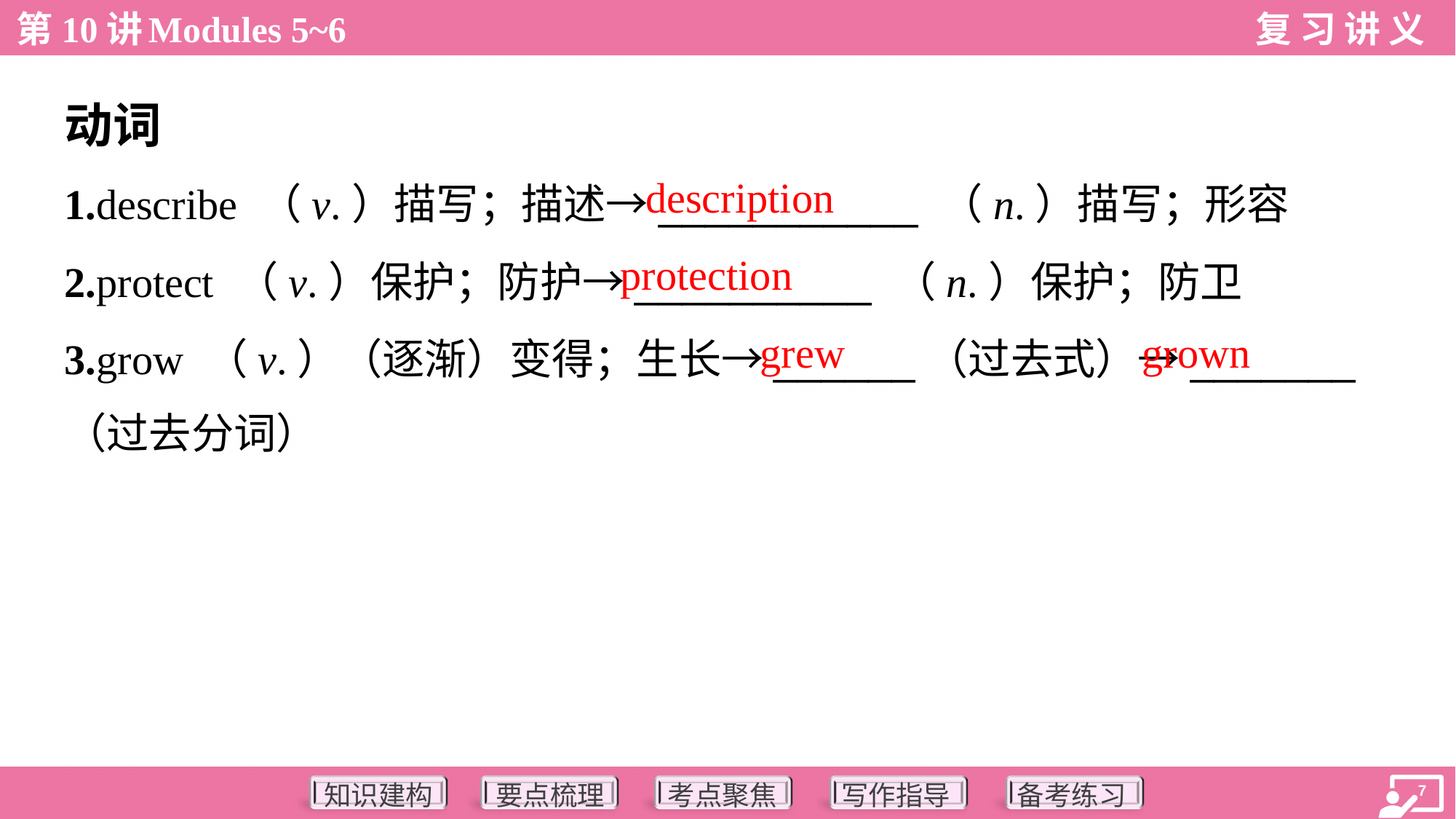

动词
description
1.describe （v.）描写；描述→___________ （n.）描写；形容
2.protect （v.）保护；防护→__________ （n.）保护；防卫
3.grow （v.）（逐渐）变得；生长→______（过去式）→_______
（过去分词）
protection
grew
grown